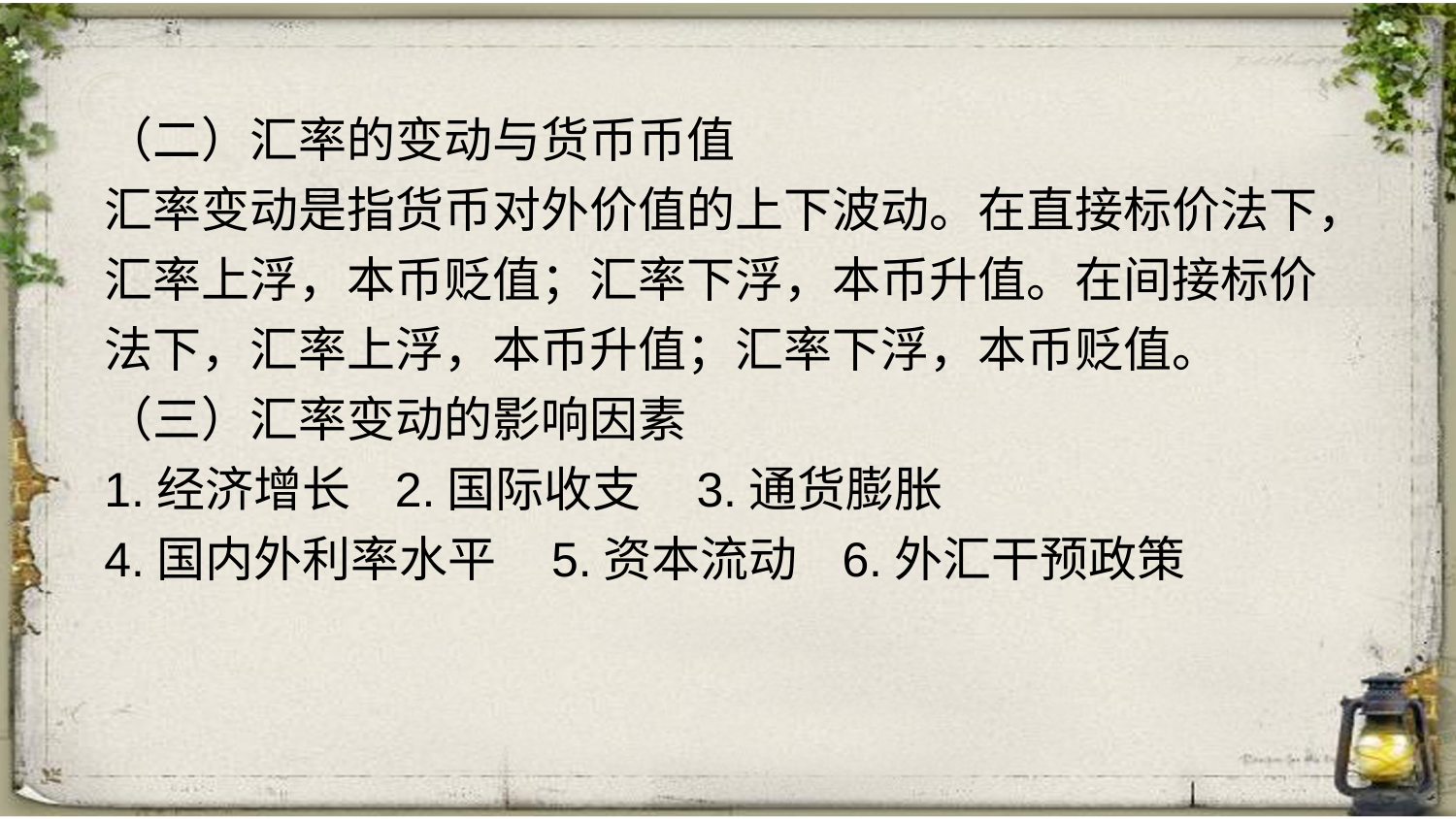

（二）汇率的变动与货币币值
汇率变动是指货币对外价值的上下波动。在直接标价法下，汇率上浮，本币贬值；汇率下浮，本币升值。在间接标价法下，汇率上浮，本币升值；汇率下浮，本币贬值。
（三）汇率变动的影响因素
1.经济增长   2.国际收支    3.通货膨胀
4.国内外利率水平    5.资本流动   6.外汇干预政策